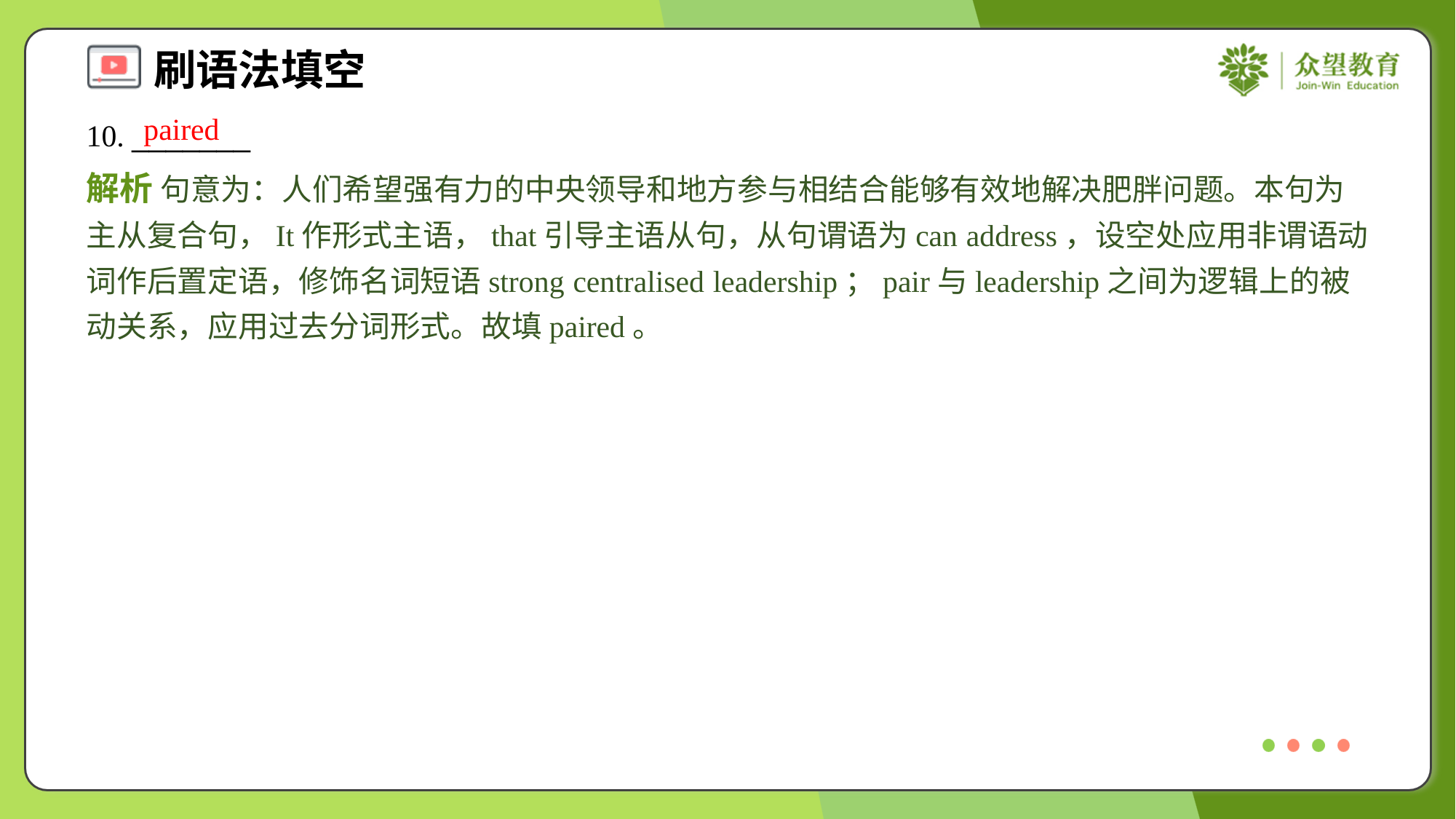

paired
10. _______
解析 句意为：人们希望强有力的中央领导和地方参与相结合能够有效地解决肥胖问题。本句为主从复合句，It作形式主语，that引导主语从句，从句谓语为can address，设空处应用非谓语动词作后置定语，修饰名词短语strong centralised leadership；pair与leadership之间为逻辑上的被动关系，应用过去分词形式。故填paired。